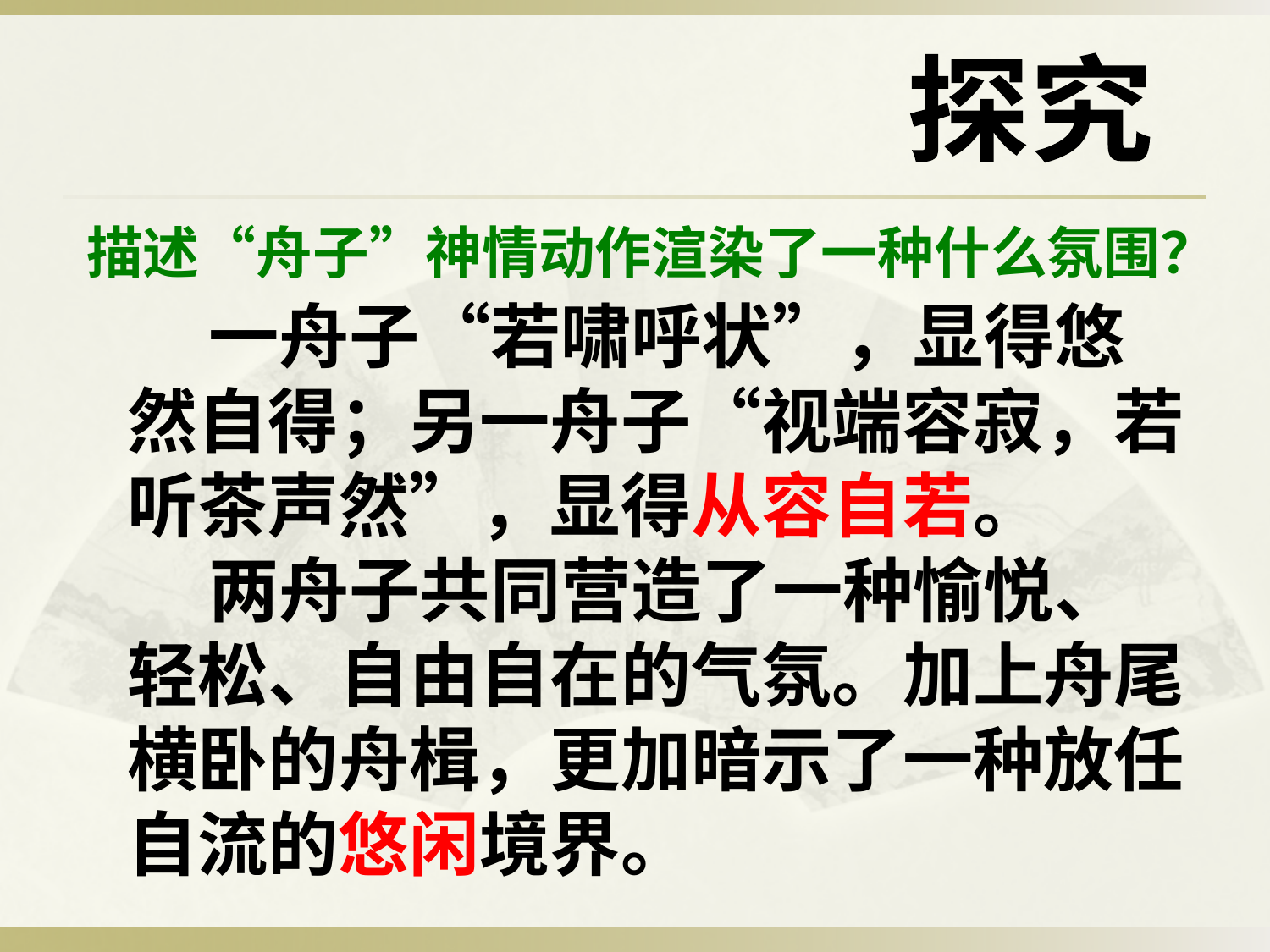

探究
描述“舟子”神情动作渲染了一种什么氛围？
    一舟子“若啸呼状”，显得悠然自得；另一舟子“视端容寂，若听茶声然”，显得从容自若。
    两舟子共同营造了一种愉悦、轻松、自由自在的气氛。加上舟尾横卧的舟楫，更加暗示了一种放任自流的悠闲境界。